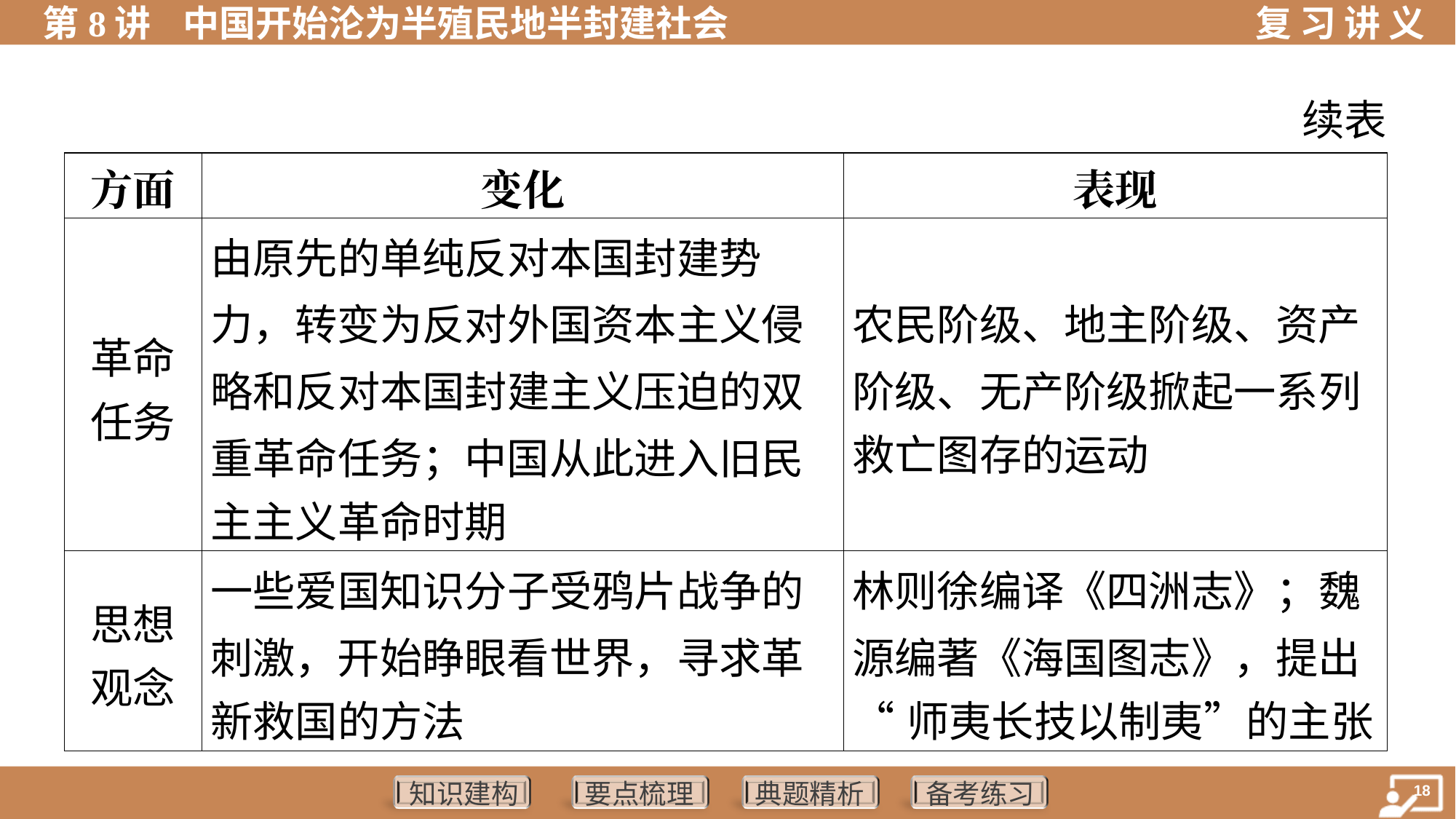

续表
| 方面 | 变化 | 表现 |
| --- | --- | --- |
| 革命 任务 | 由原先的单纯反对本国封建势 力，转变为反对外国资本主义侵 略和反对本国封建主义压迫的双 重革命任务；中国从此进入旧民 主主义革命时期 | 农民阶级、地主阶级、资产 阶级、无产阶级掀起一系列 救亡图存的运动 |
| 思想 观念 | 一些爱国知识分子受鸦片战争的 刺激，开始睁眼看世界，寻求革 新救国的方法 | 林则徐编译《四洲志》；魏 源编著《海国图志》，提出 “师夷长技以制夷”的主张 |